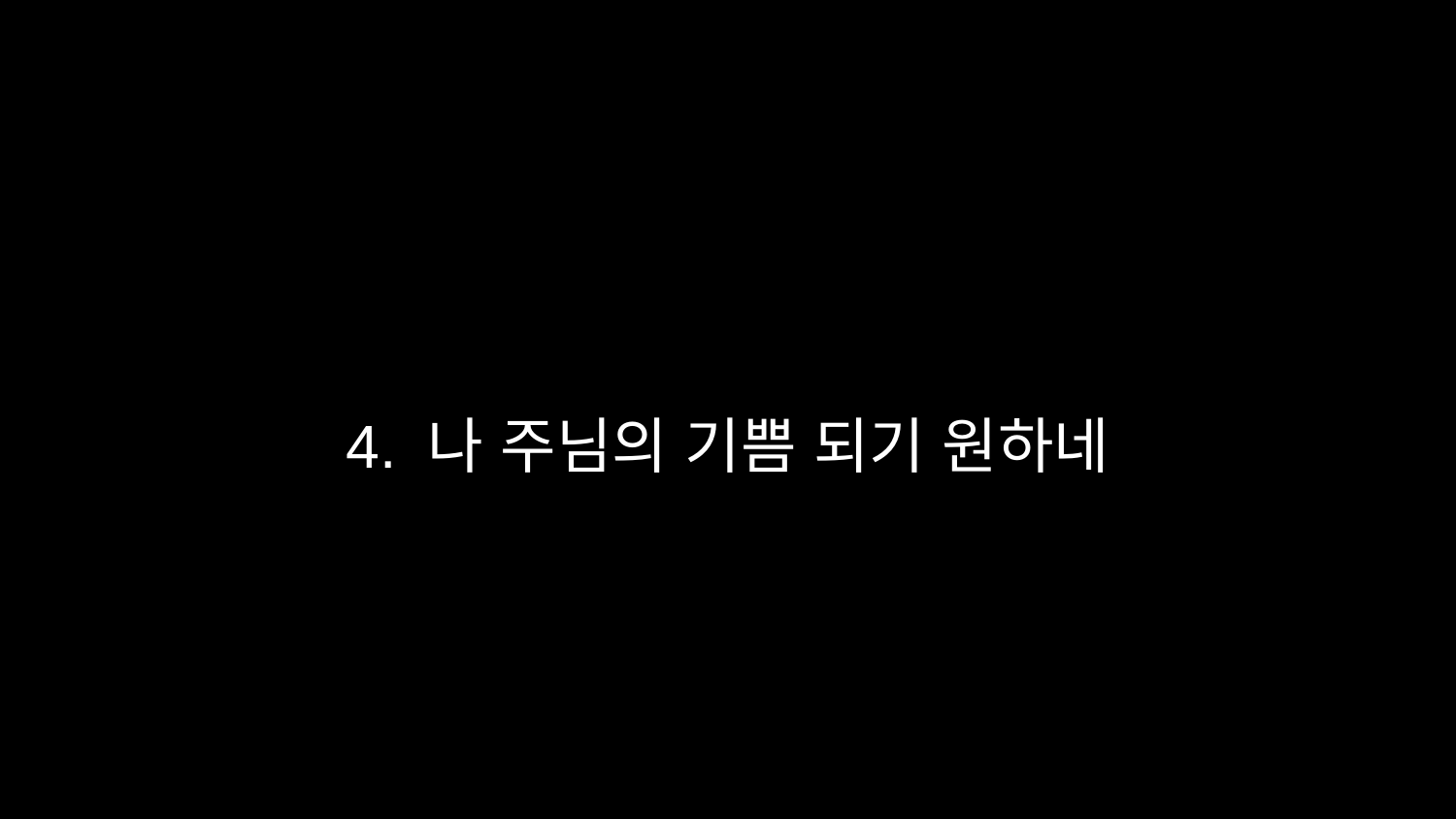

# 4. 나 주님의 기쁨 되기 원하네